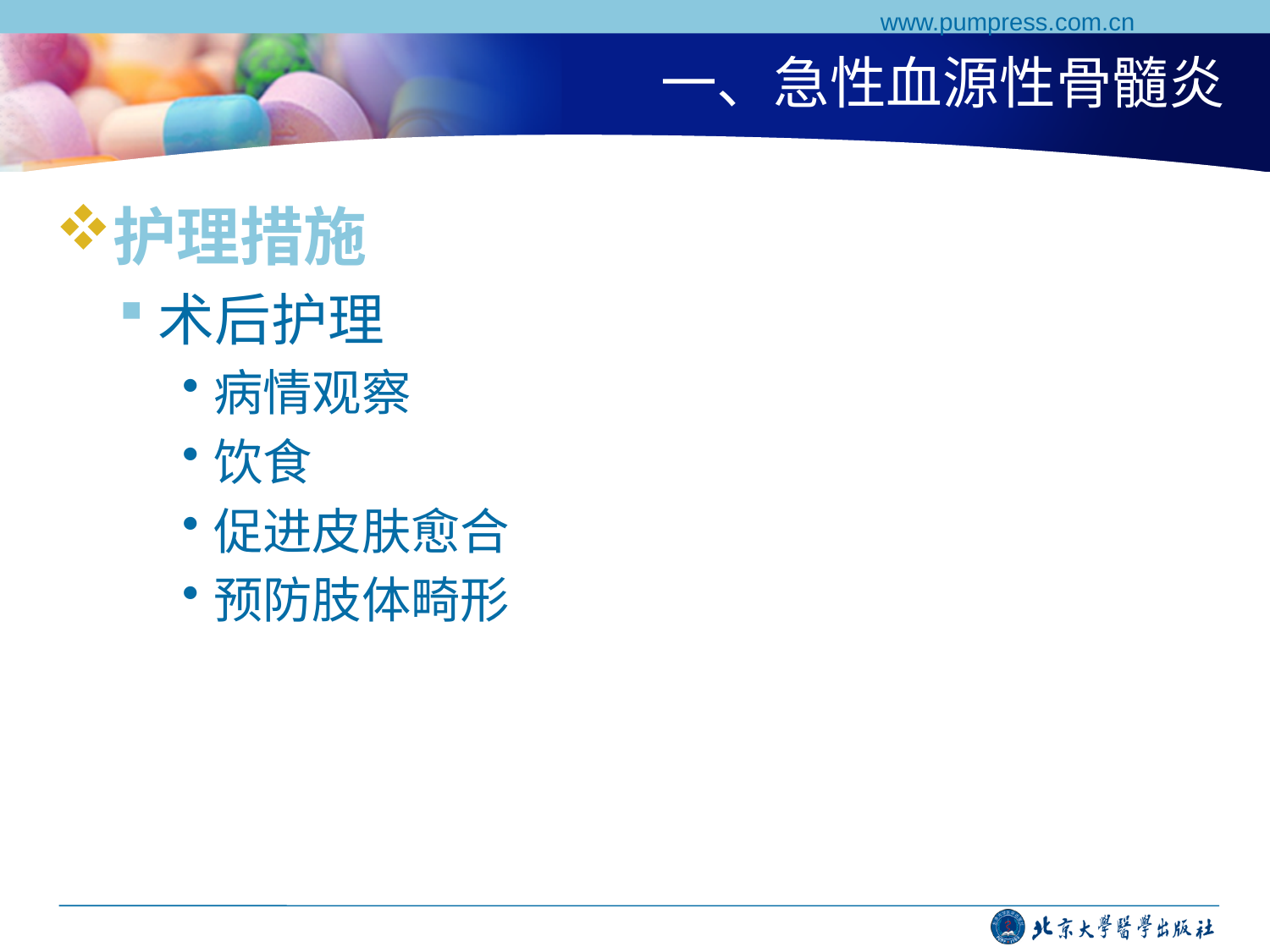

www.pumpress.com.cn
# 一、急性血源性骨髓炎
护理措施
术后护理
病情观察
饮食
促进皮肤愈合
预防肢体畸形